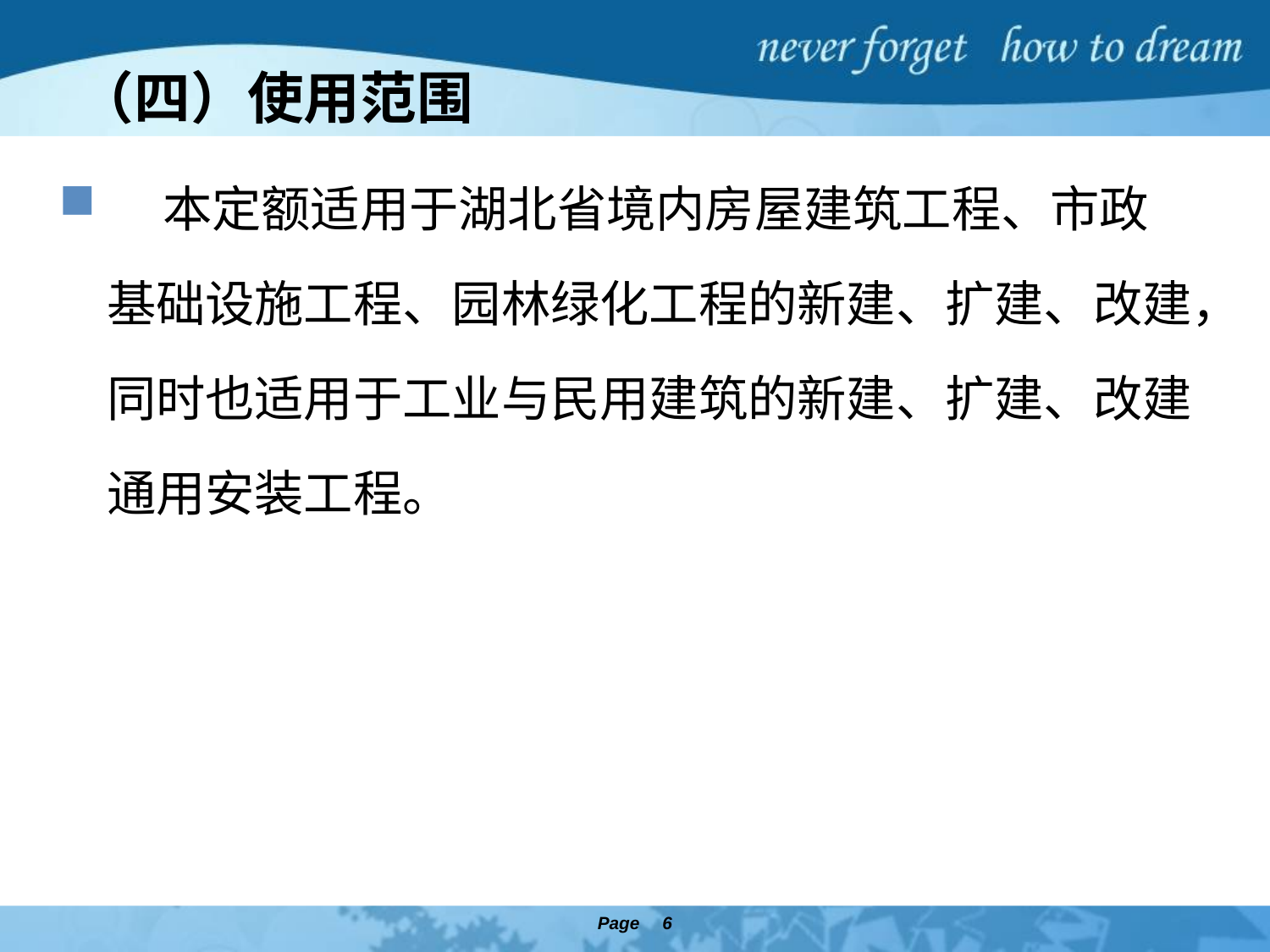

# （四）使用范围
    本定额适用于湖北省境内房屋建筑工程、市政基础设施工程、园林绿化工程的新建、扩建、改建，同时也适用于工业与民用建筑的新建、扩建、改建通用安装工程。